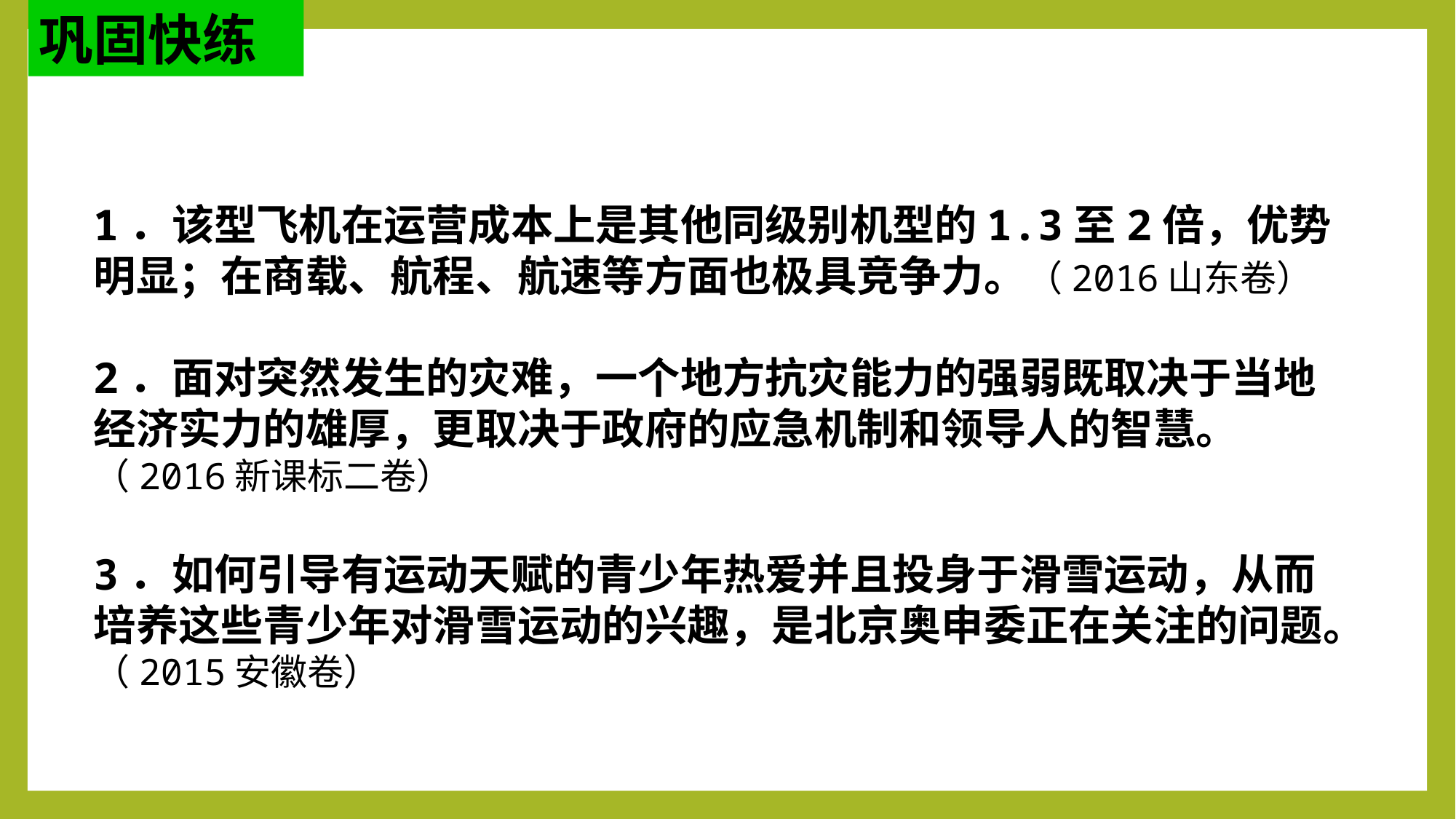

巩固快练
1．该型飞机在运营成本上是其他同级别机型的1.3至2倍，优势明显；在商载、航程、航速等方面也极具竞争力。（2016山东卷）

2．面对突然发生的灾难，一个地方抗灾能力的强弱既取决于当地经济实力的雄厚，更取决于政府的应急机制和领导人的智慧。（2016新课标二卷）

3．如何引导有运动天赋的青少年热爱并且投身于滑雪运动，从而培养这些青少年对滑雪运动的兴趣，是北京奥申委正在关注的问题。（2015安徽卷）